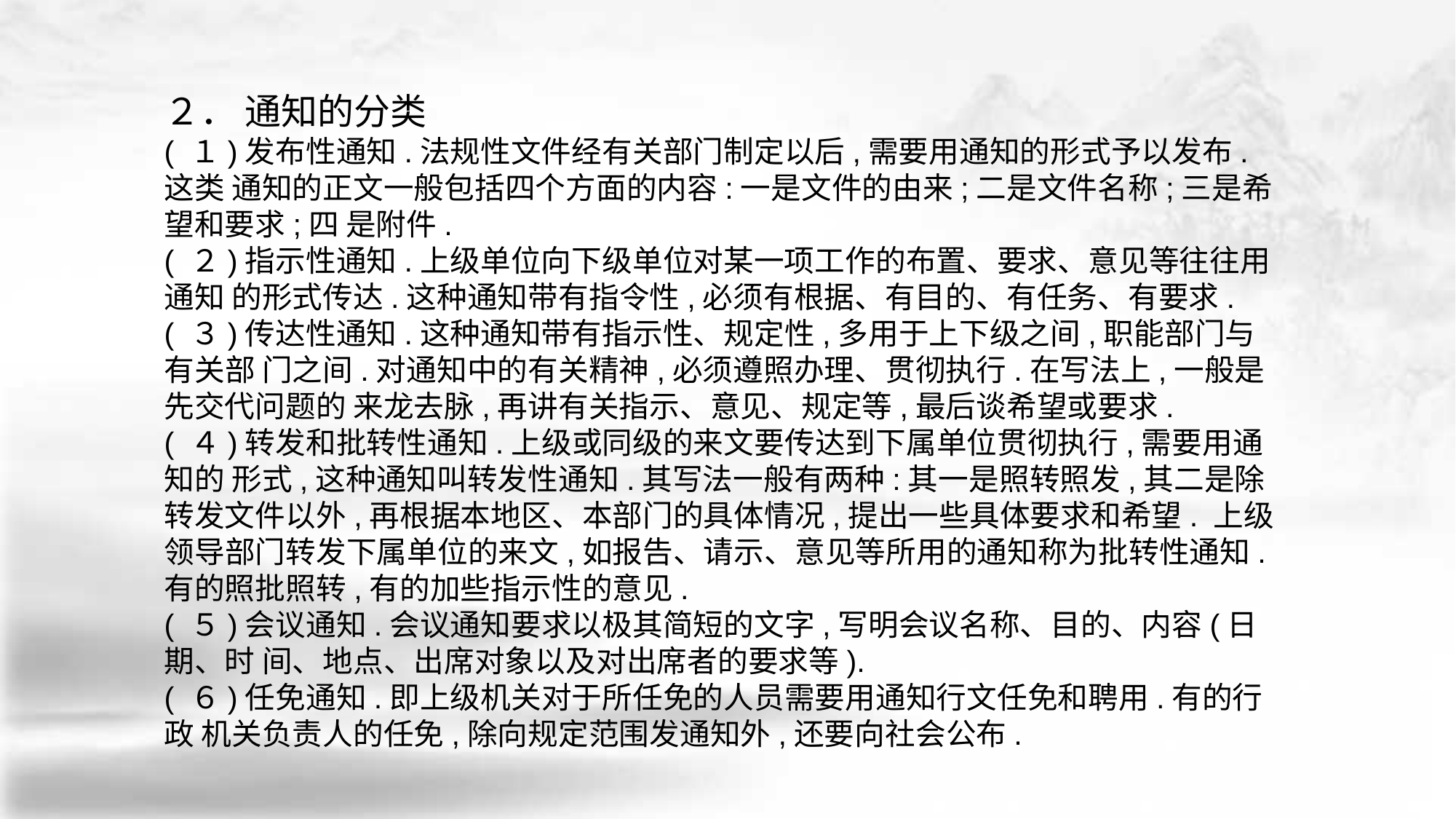

２． 通知的分类
( １)发布性通知.法规性文件经有关部门制定以后,需要用通知的形式予以发布.这类 通知的正文一般包括四个方面的内容:一是文件的由来;二是文件名称;三是希望和要求;四 是附件.
( ２)指示性通知.上级单位向下级单位对某一项工作的布置、要求、意见等往往用通知 的形式传达.这种通知带有指令性,必须有根据、有目的、有任务、有要求.
( ３)传达性通知.这种通知带有指示性、规定性,多用于上下级之间,职能部门与有关部 门之间.对通知中的有关精神,必须遵照办理、贯彻执行.在写法上,一般是先交代问题的 来龙去脉,再讲有关指示、意见、规定等,最后谈希望或要求.
( ４)转发和批转性通知.上级或同级的来文要传达到下属单位贯彻执行,需要用通知的 形式,这种通知叫转发性通知.其写法一般有两种:其一是照转照发,其二是除转发文件以外,再根据本地区、本部门的具体情况,提出一些具体要求和希望. 上级领导部门转发下属单位的来文,如报告、请示、意见等所用的通知称为批转性通知. 有的照批照转,有的加些指示性的意见.
( ５)会议通知.会议通知要求以极其简短的文字,写明会议名称、目的、内容(日期、时 间、地点、出席对象以及对出席者的要求等).
( ６)任免通知.即上级机关对于所任免的人员需要用通知行文任免和聘用.有的行政 机关负责人的任免,除向规定范围发通知外,还要向社会公布.